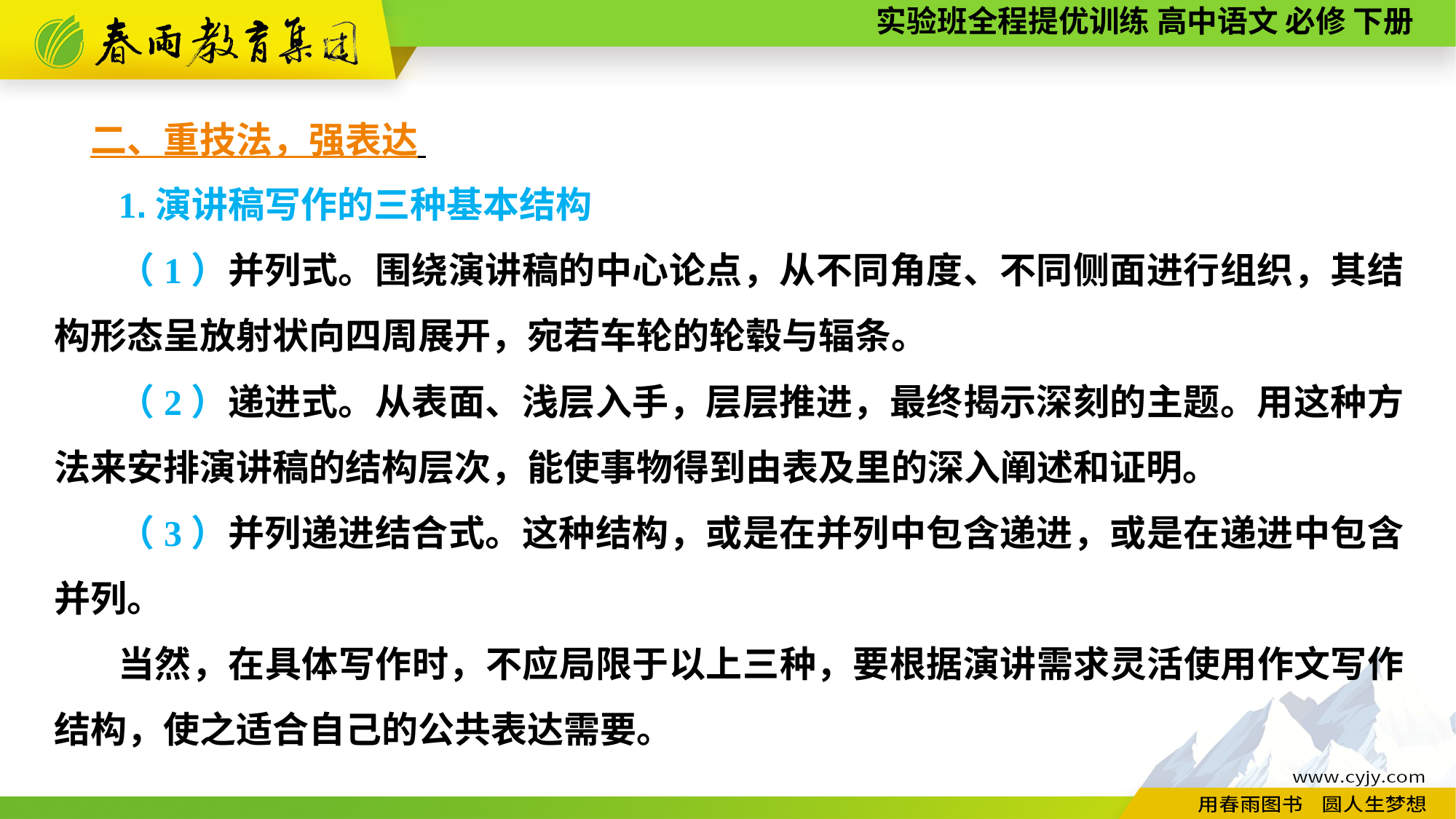

二、重技法，强表达
1.演讲稿写作的三种基本结构
（1）并列式。围绕演讲稿的中心论点，从不同角度、不同侧面进行组织，其结构形态呈放射状向四周展开，宛若车轮的轮毂与辐条。
（2）递进式。从表面、浅层入手，层层推进，最终揭示深刻的主题。用这种方法来安排演讲稿的结构层次，能使事物得到由表及里的深入阐述和证明。
（3）并列递进结合式。这种结构，或是在并列中包含递进，或是在递进中包含并列。
当然，在具体写作时，不应局限于以上三种，要根据演讲需求灵活使用作文写作结构，使之适合自己的公共表达需要。